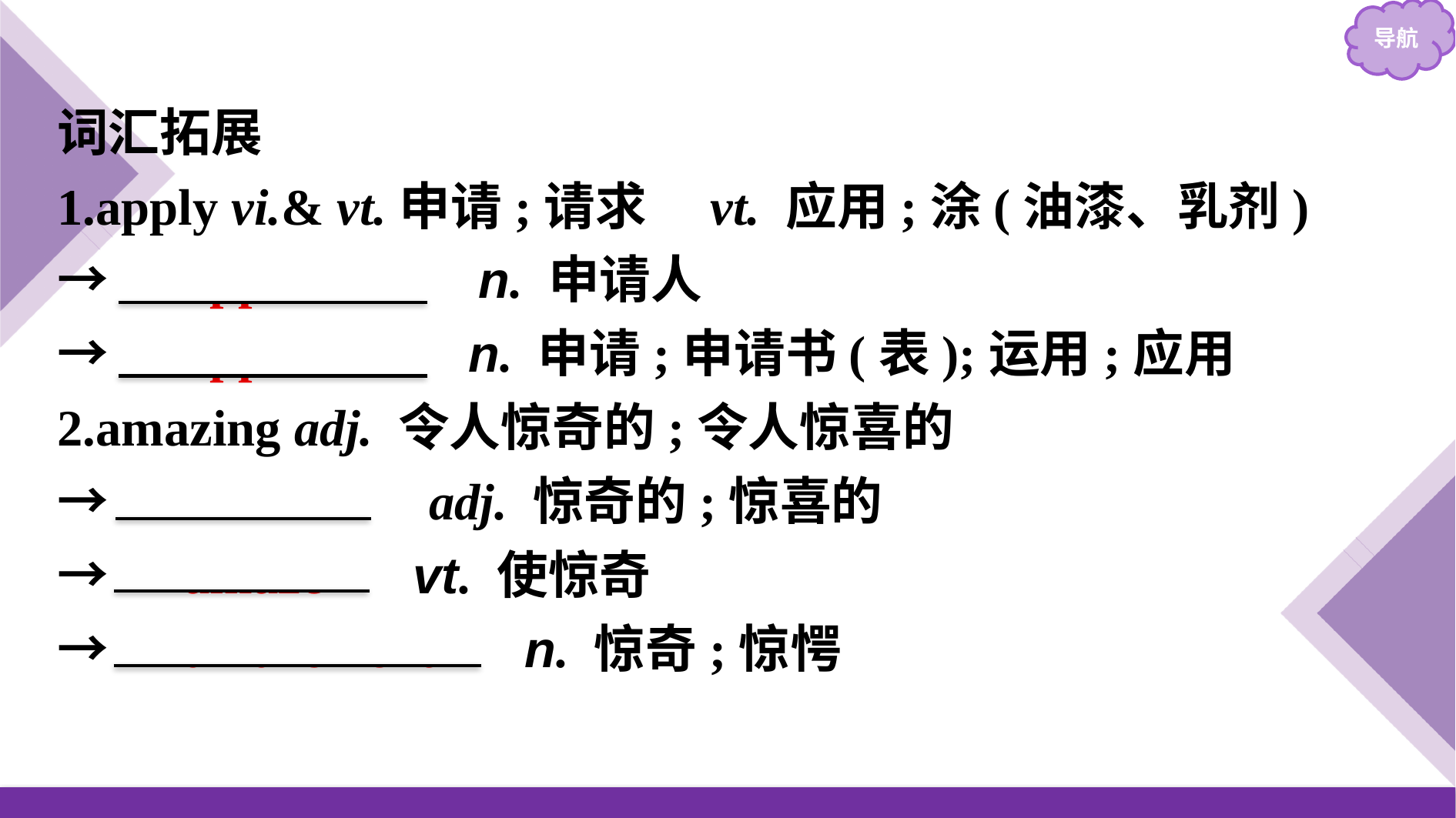

词汇拓展
1.apply vi.& vt.申请;请求　vt. 应用;涂(油漆、乳剂)
→　applicant　 n. 申请人
→　application   n. 申请;申请书(表);运用;应用
2.amazing adj. 令人惊奇的;令人惊喜的
→　amazed　adj. 惊奇的;惊喜的
→　amaze　 vt. 使惊奇
→　amazement　 n. 惊奇;惊愕